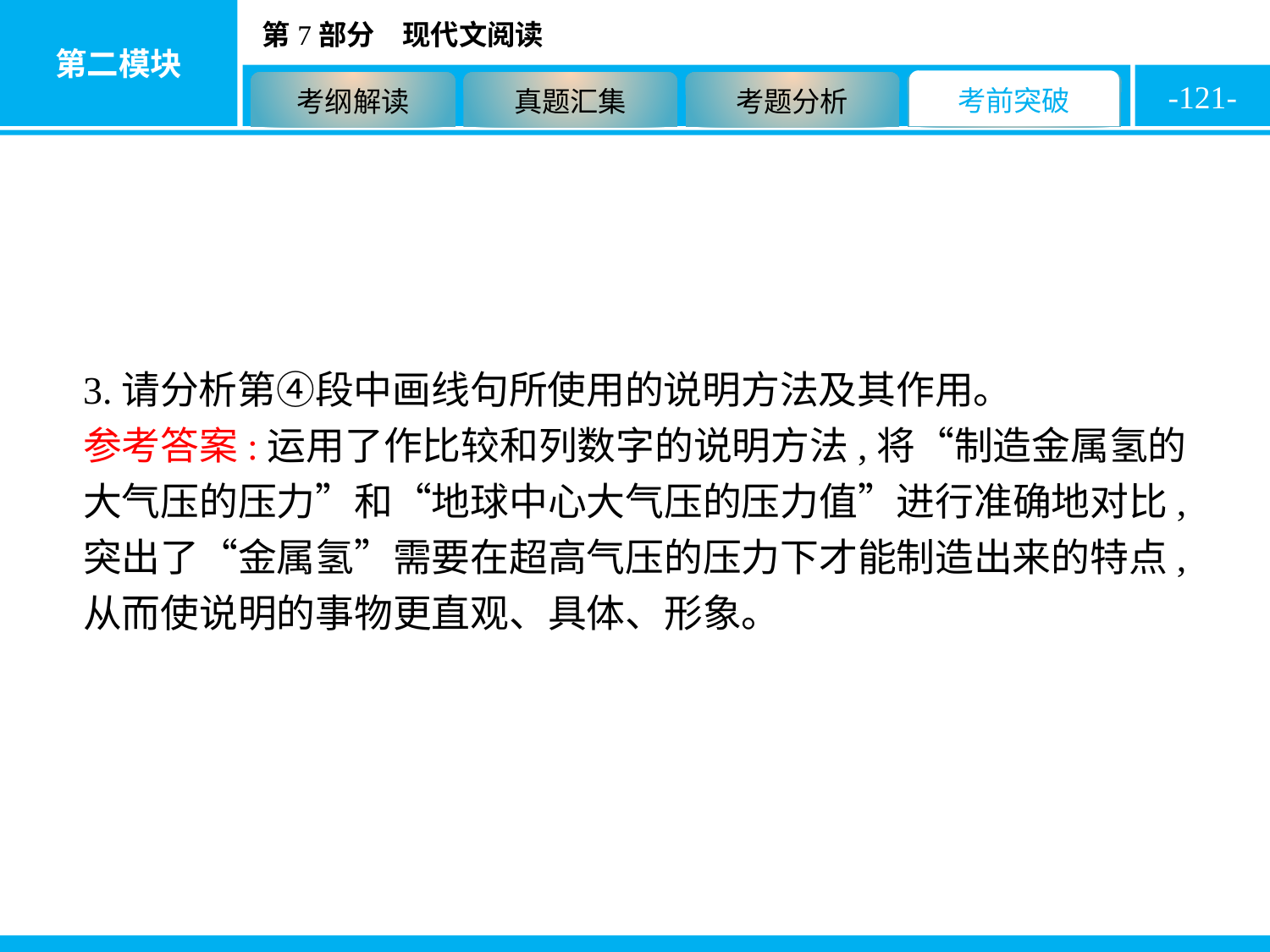

-121-
3.请分析第④段中画线句所使用的说明方法及其作用。
参考答案:运用了作比较和列数字的说明方法,将“制造金属氢的大气压的压力”和“地球中心大气压的压力值”进行准确地对比,突出了“金属氢”需要在超高气压的压力下才能制造出来的特点,从而使说明的事物更直观、具体、形象。